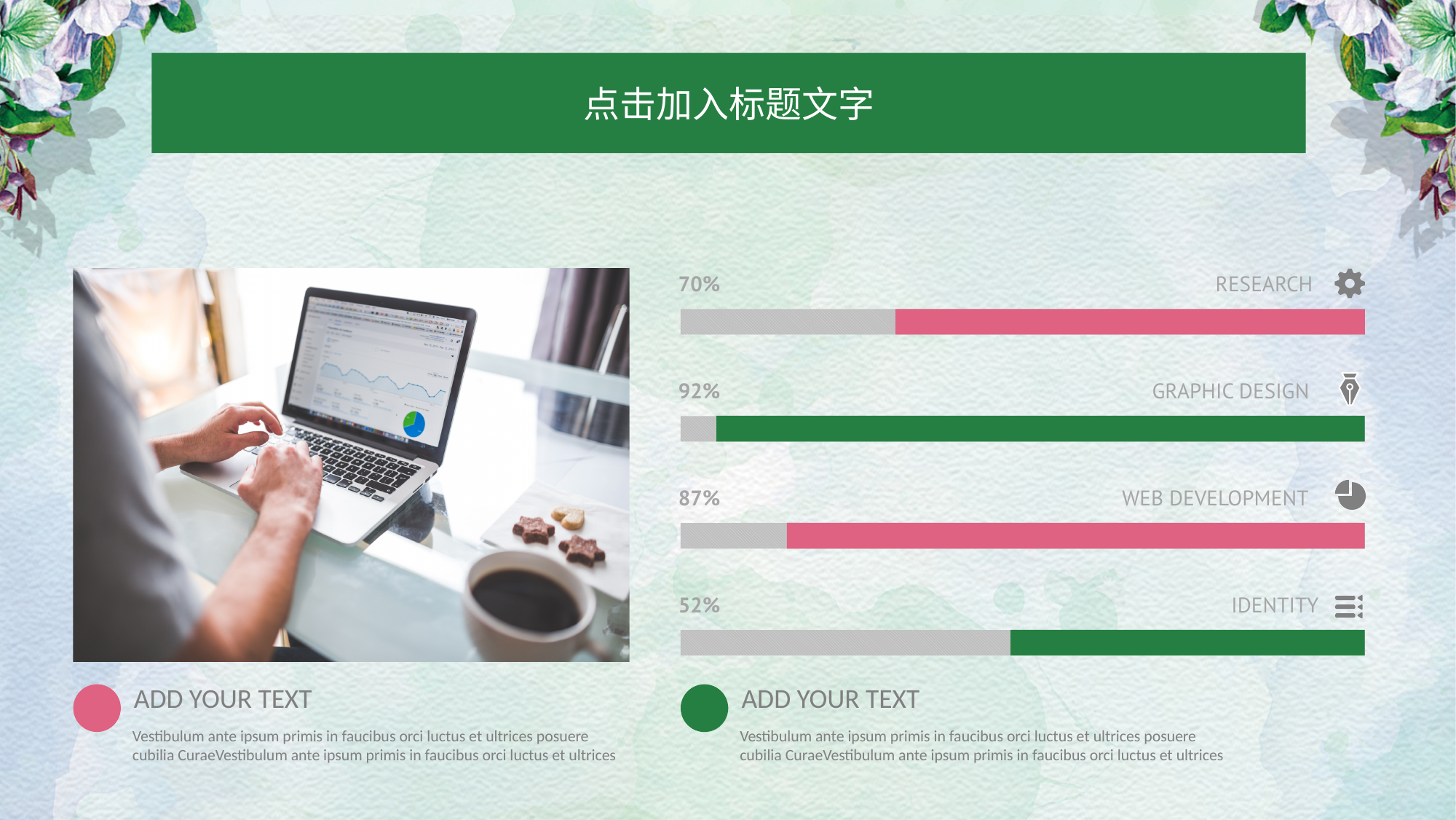

点击加入标题文字
RESEARCH
70%

GRAPHIC DESIGN
92%

WEB DEVELOPMENT
87%

IDENTITY
52%

ADD YOUR TEXT
ADD YOUR TEXT

Vestibulum ante ipsum primis in faucibus orci luctus et ultrices posuere cubilia CuraeVestibulum ante ipsum primis in faucibus orci luctus et ultrices
Vestibulum ante ipsum primis in faucibus orci luctus et ultrices posuere cubilia CuraeVestibulum ante ipsum primis in faucibus orci luctus et ultrices